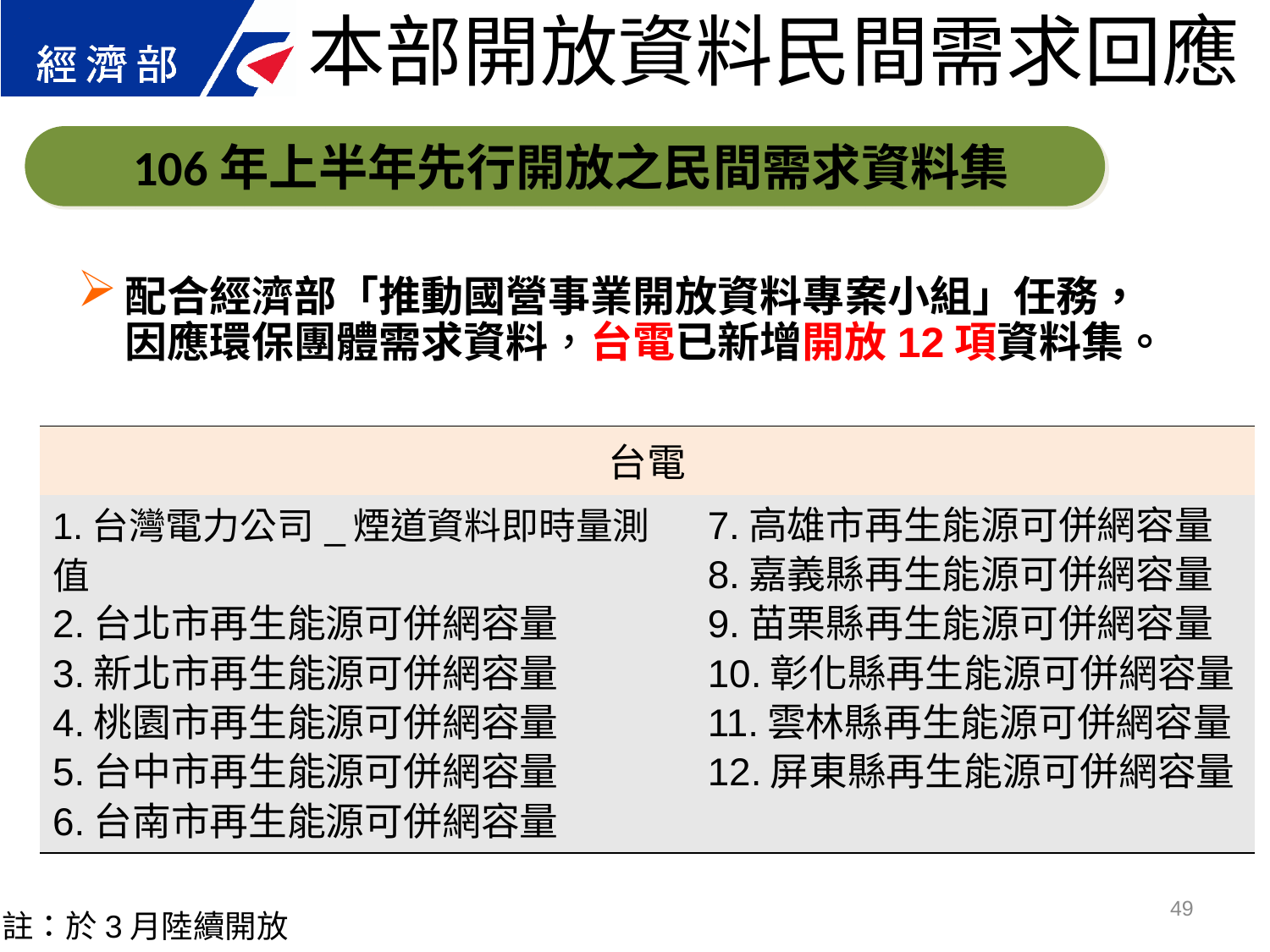

本部開放資料民間需求回應
 　106年上半年先行開放之民間需求資料集
配合經濟部「推動國營事業開放資料專案小組」任務，　因應環保團體需求資料，台電已新增開放12項資料集。
| 台電 |  |
| --- | --- |
| 1.台灣電力公司\_煙道資料即時量測值 2.台北市再生能源可併網容量 3.新北市再生能源可併網容量 4.桃園市再生能源可併網容量 5.台中市再生能源可併網容量 6.台南市再生能源可併網容量 | 7.高雄市再生能源可併網容量 8.嘉義縣再生能源可併網容量 9.苗栗縣再生能源可併網容量 10.彰化縣再生能源可併網容量 11.雲林縣再生能源可併網容量 12.屏東縣再生能源可併網容量 |
49
註：於3月陸續開放